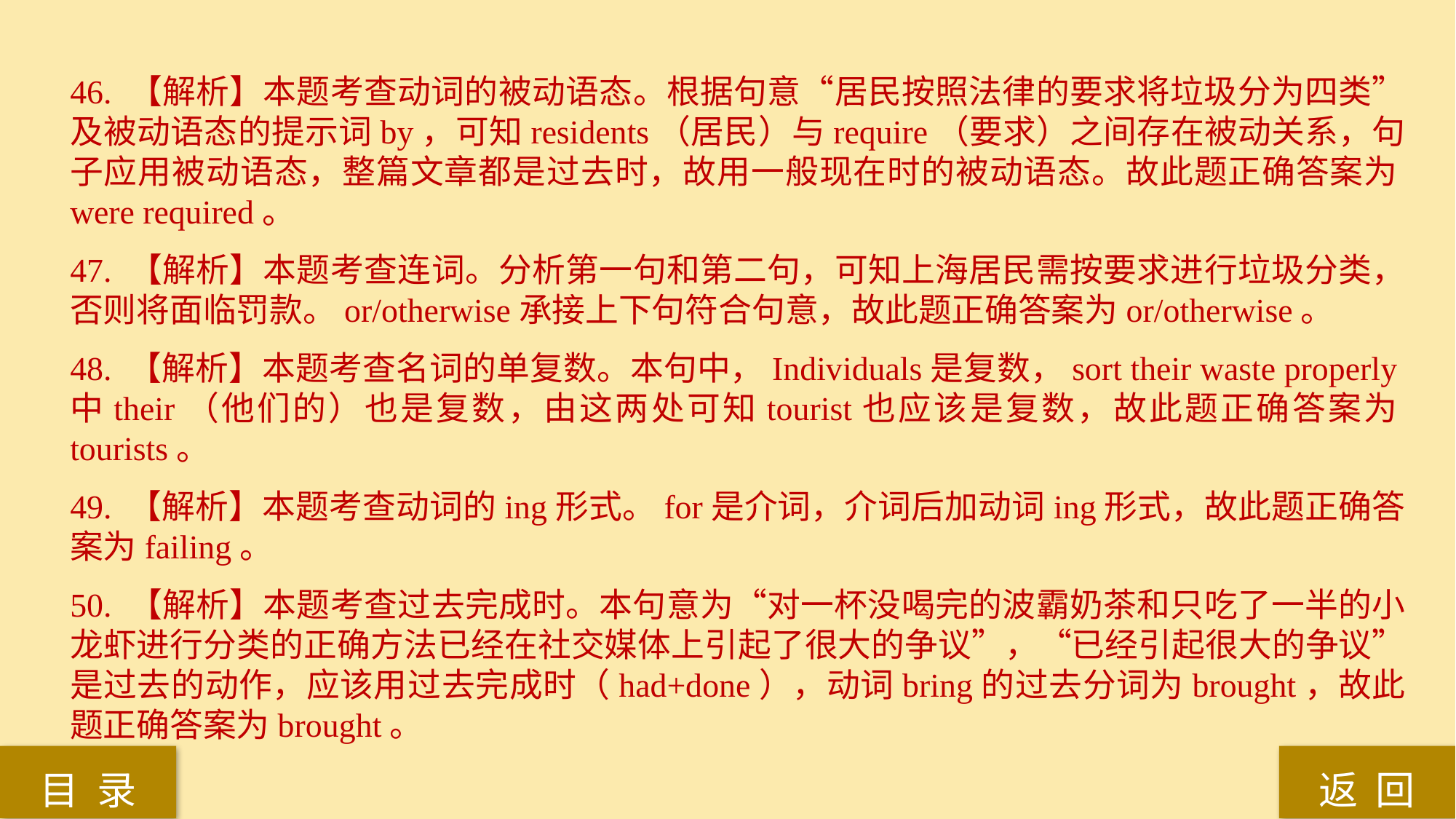

46. 【解析】本题考查动词的被动语态。根据句意“居民按照法律的要求将垃圾分为四类”及被动语态的提示词by，可知residents（居民）与require（要求）之间存在被动关系，句子应用被动语态，整篇文章都是过去时，故用一般现在时的被动语态。故此题正确答案为were required。
47. 【解析】本题考查连词。分析第一句和第二句，可知上海居民需按要求进行垃圾分类，否则将面临罚款。or/otherwise承接上下句符合句意，故此题正确答案为or/otherwise。
48. 【解析】本题考查名词的单复数。本句中，Individuals是复数，sort their waste properly中their（他们的）也是复数，由这两处可知tourist也应该是复数，故此题正确答案为tourists。
49. 【解析】本题考查动词的ing形式。for是介词，介词后加动词ing形式，故此题正确答案为failing。
50. 【解析】本题考查过去完成时。本句意为“对一杯没喝完的波霸奶茶和只吃了一半的小龙虾进行分类的正确方法已经在社交媒体上引起了很大的争议”，“已经引起很大的争议”是过去的动作，应该用过去完成时（had+done），动词bring的过去分词为brought，故此题正确答案为brought。
返  回